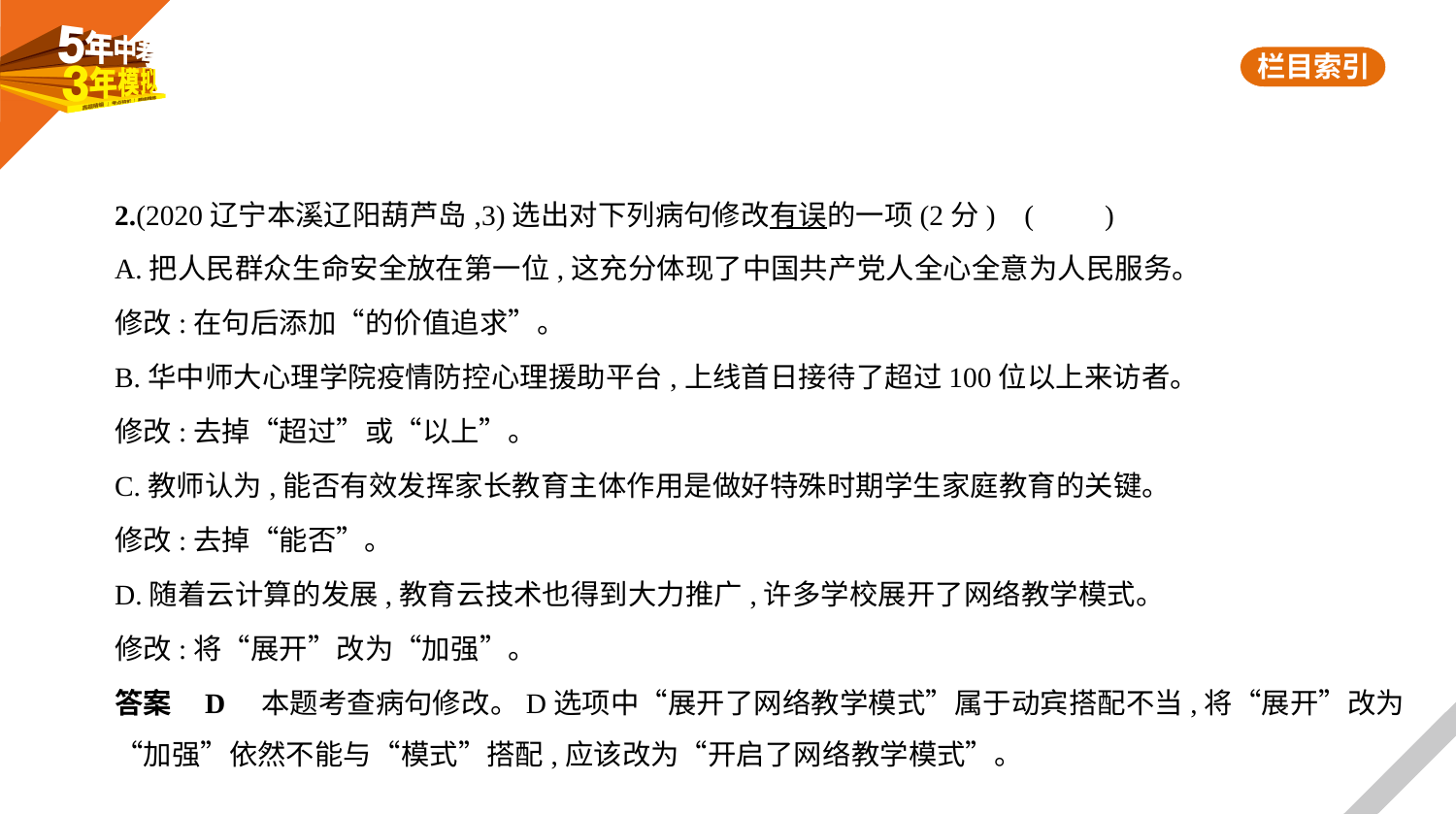

2.(2020辽宁本溪辽阳葫芦岛,3)选出对下列病句修改有误的一项(2分) (　　)
A.把人民群众生命安全放在第一位,这充分体现了中国共产党人全心全意为人民服务。
修改:在句后添加“的价值追求”。
B.华中师大心理学院疫情防控心理援助平台,上线首日接待了超过100位以上来访者。
修改:去掉“超过”或“以上”。
C.教师认为,能否有效发挥家长教育主体作用是做好特殊时期学生家庭教育的关键。
修改:去掉“能否”。
D.随着云计算的发展,教育云技术也得到大力推广,许多学校展开了网络教学模式。
修改:将“展开”改为“加强”。
答案    D    本题考查病句修改。D选项中“展开了网络教学模式”属于动宾搭配不当,将“展开”改为
“加强”依然不能与“模式”搭配,应该改为“开启了网络教学模式”。